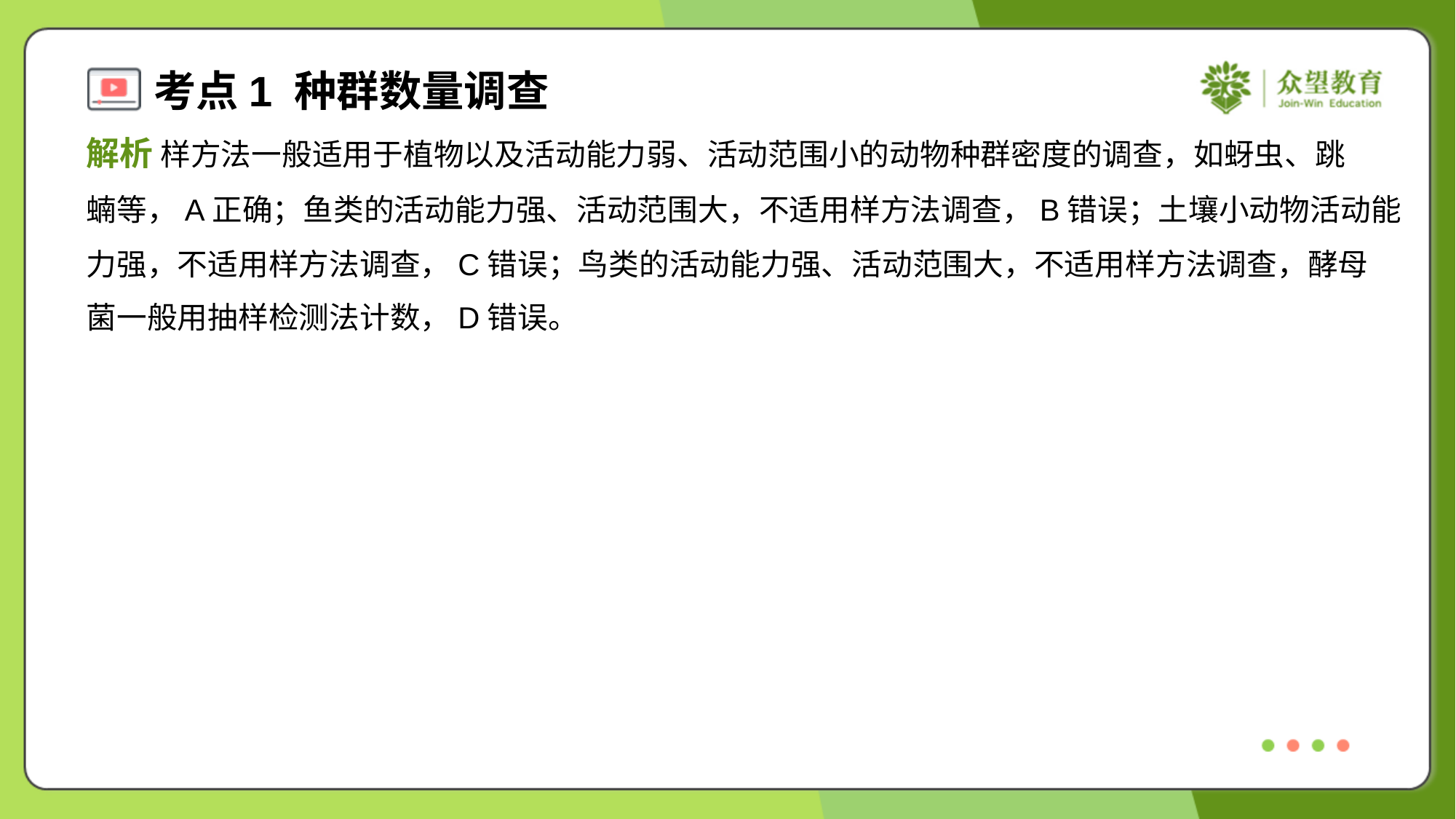

解析 样方法一般适用于植物以及活动能力弱、活动范围小的动物种群密度的调查，如蚜虫、跳
蝻等，A正确；鱼类的活动能力强、活动范围大，不适用样方法调查，B错误；土壤小动物活动能
力强，不适用样方法调查，C错误；鸟类的活动能力强、活动范围大，不适用样方法调查，酵母
菌一般用抽样检测法计数，D错误。